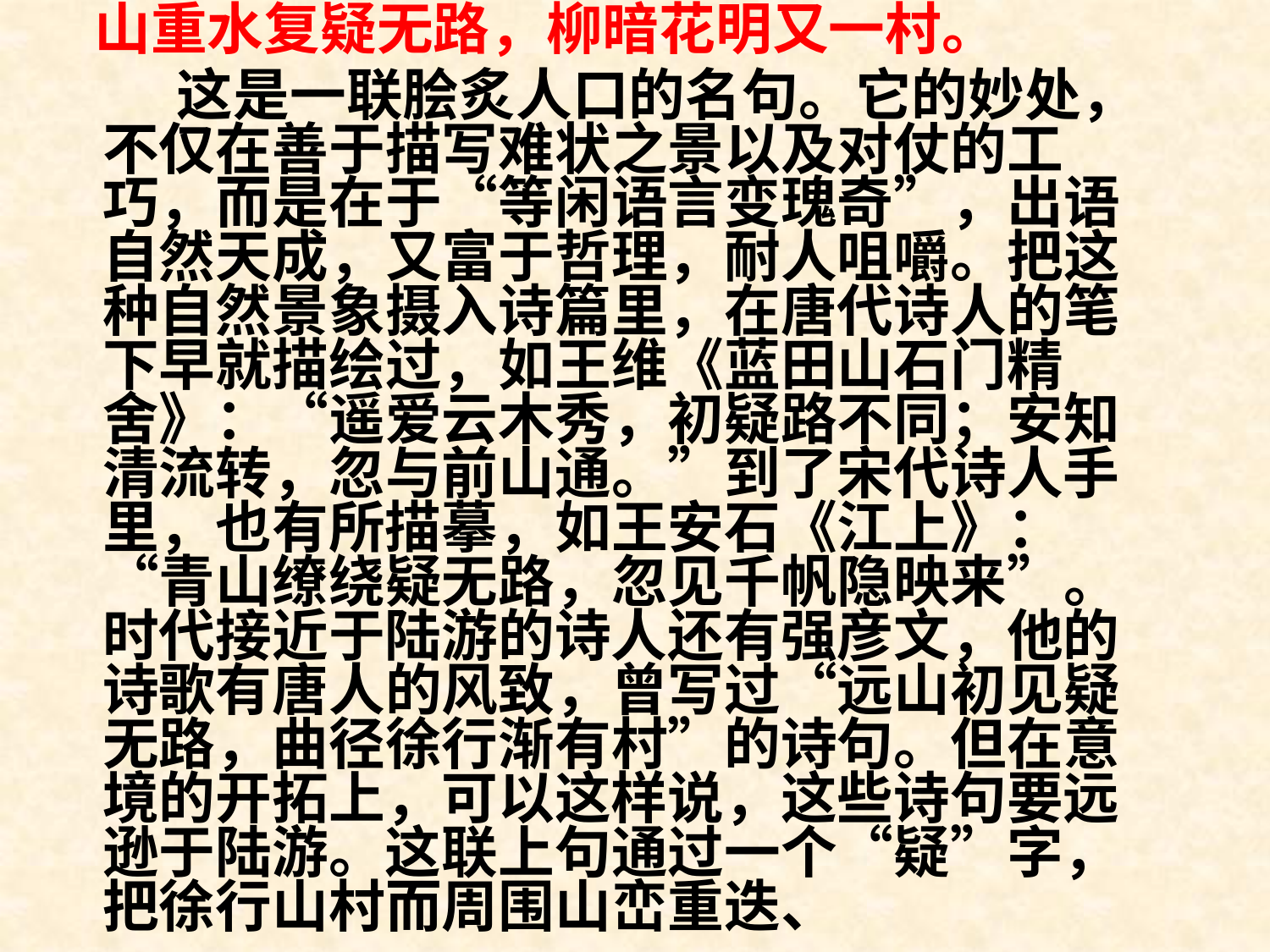

# 山重水复疑无路，柳暗花明又一村。
                        这是一联脍炙人口的名句。它的妙处，不仅在善于描写难状之景以及对仗的工巧，而是在于“等闲语言变瑰奇”，出语自然天成，又富于哲理，耐人咀嚼。把这种自然景象摄入诗篇里，在唐代诗人的笔下早就描绘过，如王维《蓝田山石门精舍》：“遥爱云木秀，初疑路不同；安知清流转，忽与前山通。”到了宋代诗人手里，也有所描摹，如王安石《江上》：“青山缭绕疑无路，忽见千帆隐映来”。时代接近于陆游的诗人还有强彦文，他的诗歌有唐人的风致，曾写过“远山初见疑无路，曲径徐行渐有村”的诗句。但在意境的开拓上，可以这样说，这些诗句要远逊于陆游。这联上句通过一个“疑”字，把徐行山村而周围山峦重迭、